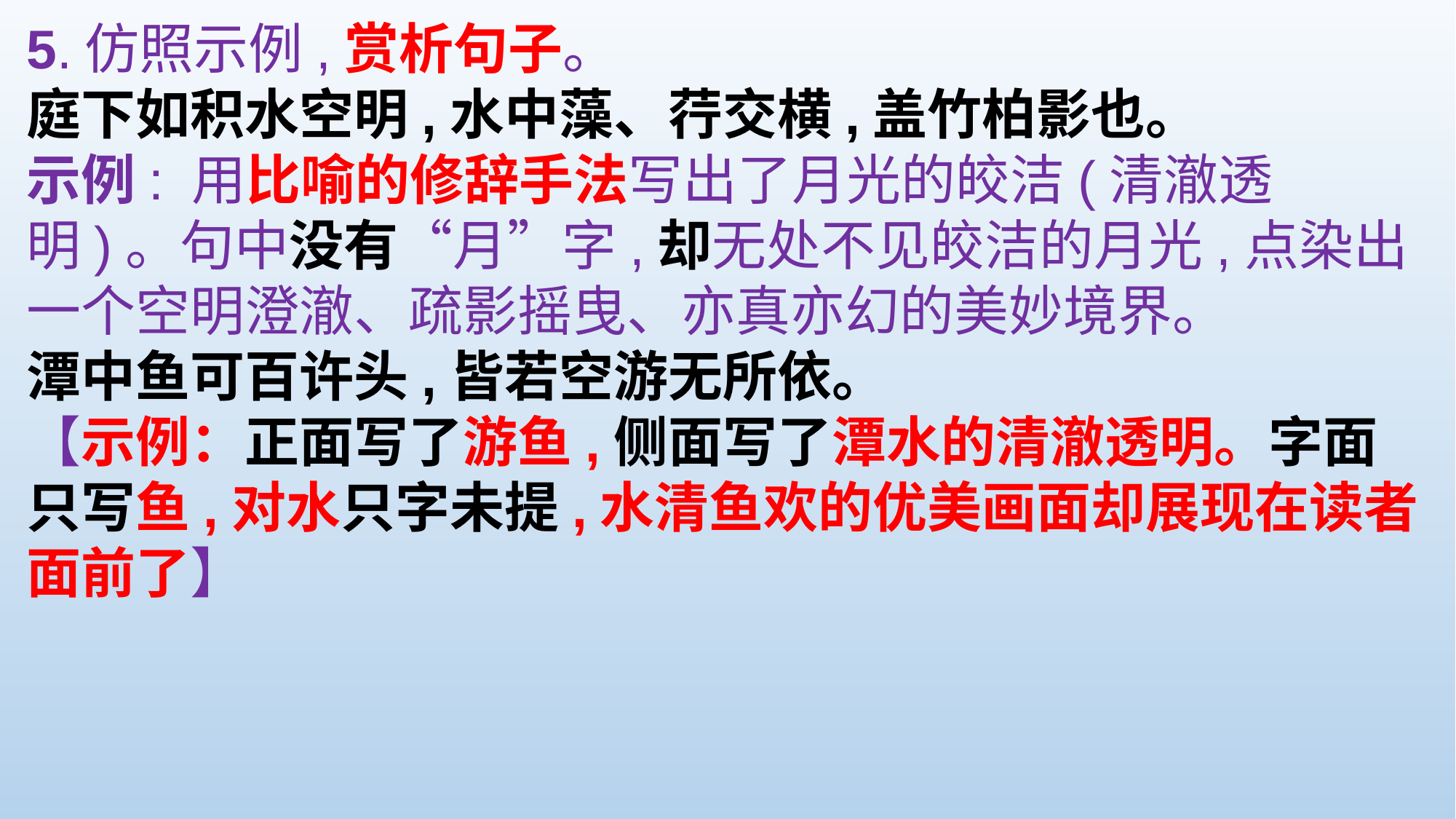

5.仿照示例,赏析句子。
庭下如积水空明,水中藻、荇交横,盖竹柏影也。
示例: 用比喻的修辞手法写出了月光的皎洁(清澈透明)。句中没有“月”字,却无处不见皎洁的月光,点染出一个空明澄澈、疏影摇曳、亦真亦幻的美妙境界。
潭中鱼可百许头,皆若空游无所依。
【示例：正面写了游鱼,侧面写了潭水的清澈透明。字面只写鱼,对水只字未提,水清鱼欢的优美画面却展现在读者面前了】